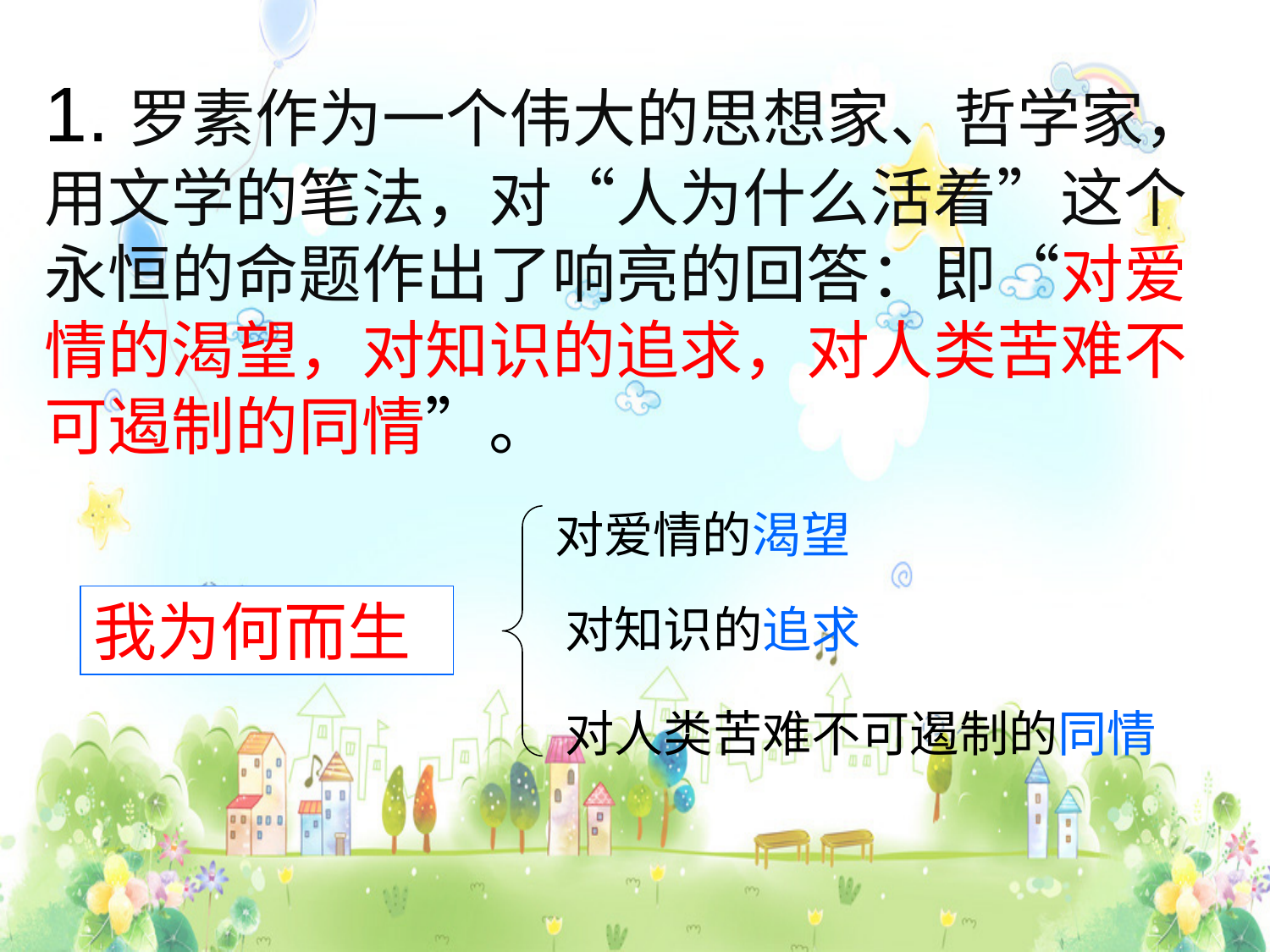

# 1.罗素作为一个伟大的思想家、哲学家，用文学的笔法，对“人为什么活着”这个永恒的命题作出了响亮的回答：即“对爱情的渴望，对知识的追求，对人类苦难不可遏制的同情”。
对爱情的渴望

我为何而生
对知识的追求
对人类苦难不可遏制的同情